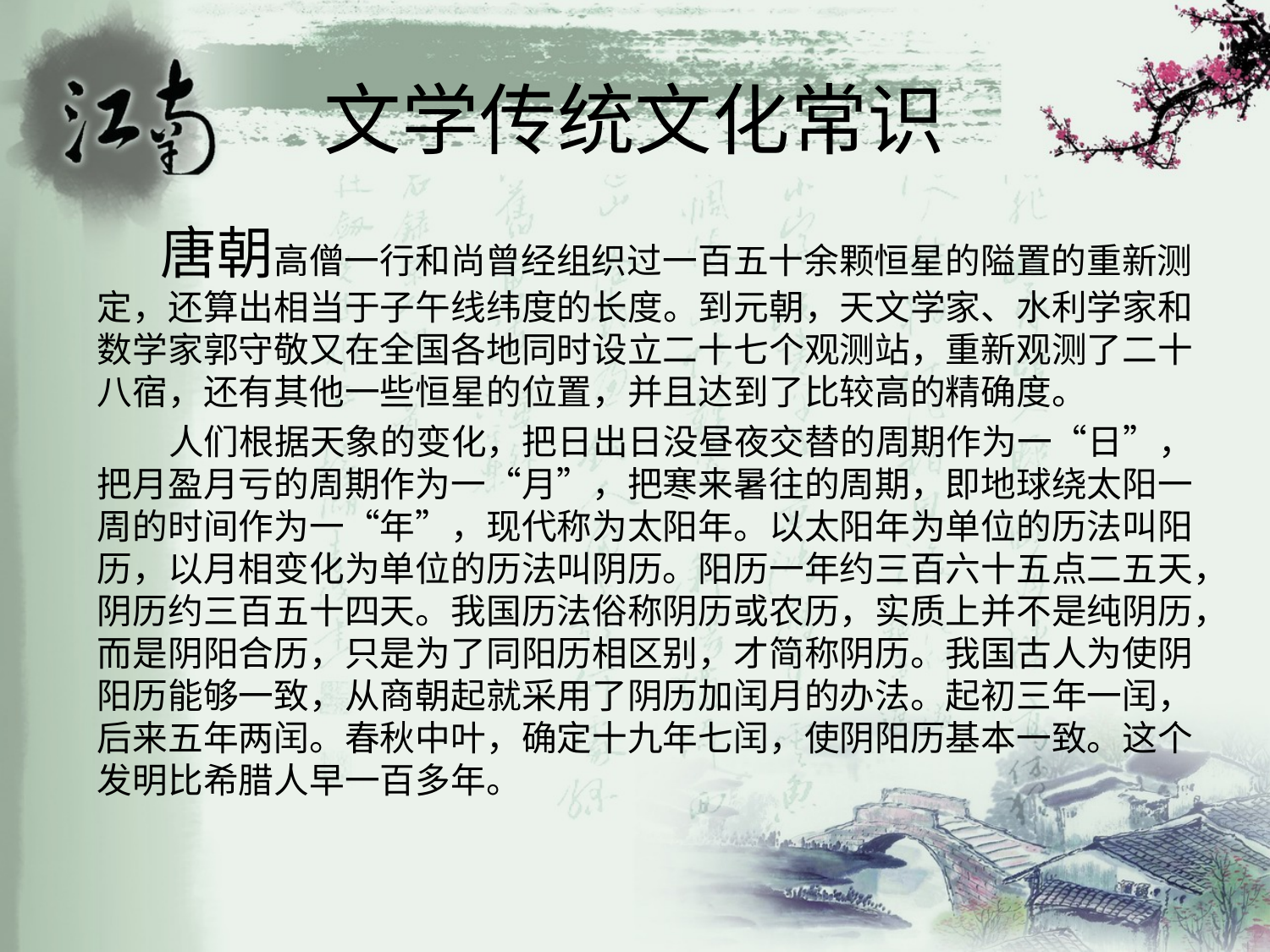

# 文学传统文化常识
       唐朝高僧一行和尚曾经组织过一百五十余颗恒星的隘置的重新测定，还算出相当于子午线纬度的长度。到元朝，天文学家、水利学家和数学家郭守敬又在全国各地同时设立二十七个观测站，重新观测了二十八宿，还有其他一些恒星的位置，并且达到了比较高的精确度。
        人们根据天象的变化，把日出日没昼夜交替的周期作为一“日”，把月盈月亏的周期作为一“月”，把寒来暑往的周期，即地球绕太阳一周的时间作为一“年”，现代称为太阳年。以太阳年为单位的历法叫阳历，以月相变化为单位的历法叫阴历。阳历一年约三百六十五点二五天，阴历约三百五十四天。我国历法俗称阴历或农历，实质上并不是纯阴历，而是阴阳合历，只是为了同阳历相区别，才简称阴历。我国古人为使阴阳历能够一致，从商朝起就采用了阴历加闰月的办法。起初三年一闰，后来五年两闰。春秋中叶，确定十九年七闰，使阴阳历基本一致。这个发明比希腊人早一百多年。